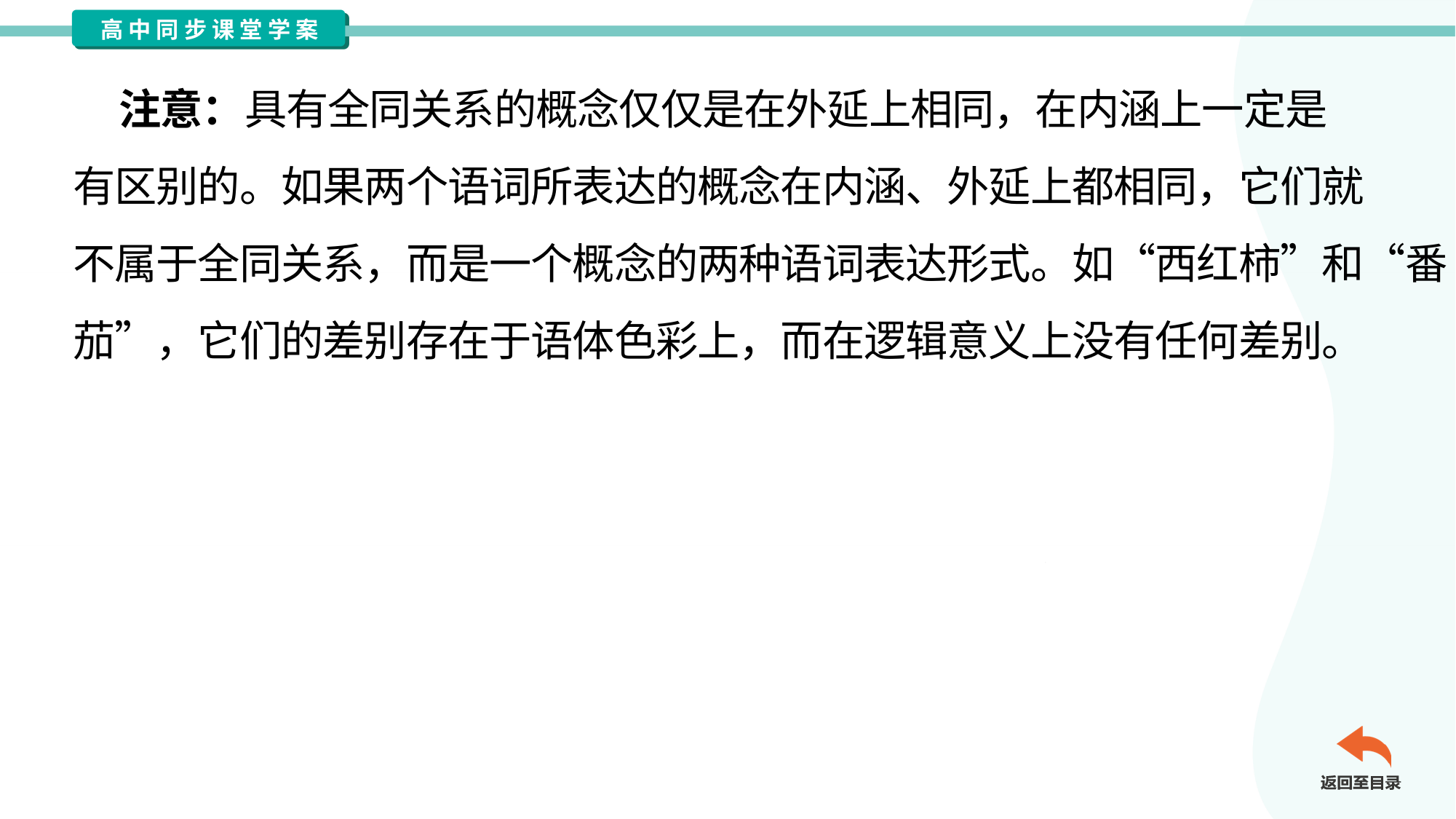

注意：具有全同关系的概念仅仅是在外延上相同，在内涵上一定是
有区别的。如果两个语词所表达的概念在内涵、外延上都相同，它们就
不属于全同关系，而是一个概念的两种语词表达形式。如“西红柿”和“番
茄”，它们的差别存在于语体色彩上，而在逻辑意义上没有任何差别。